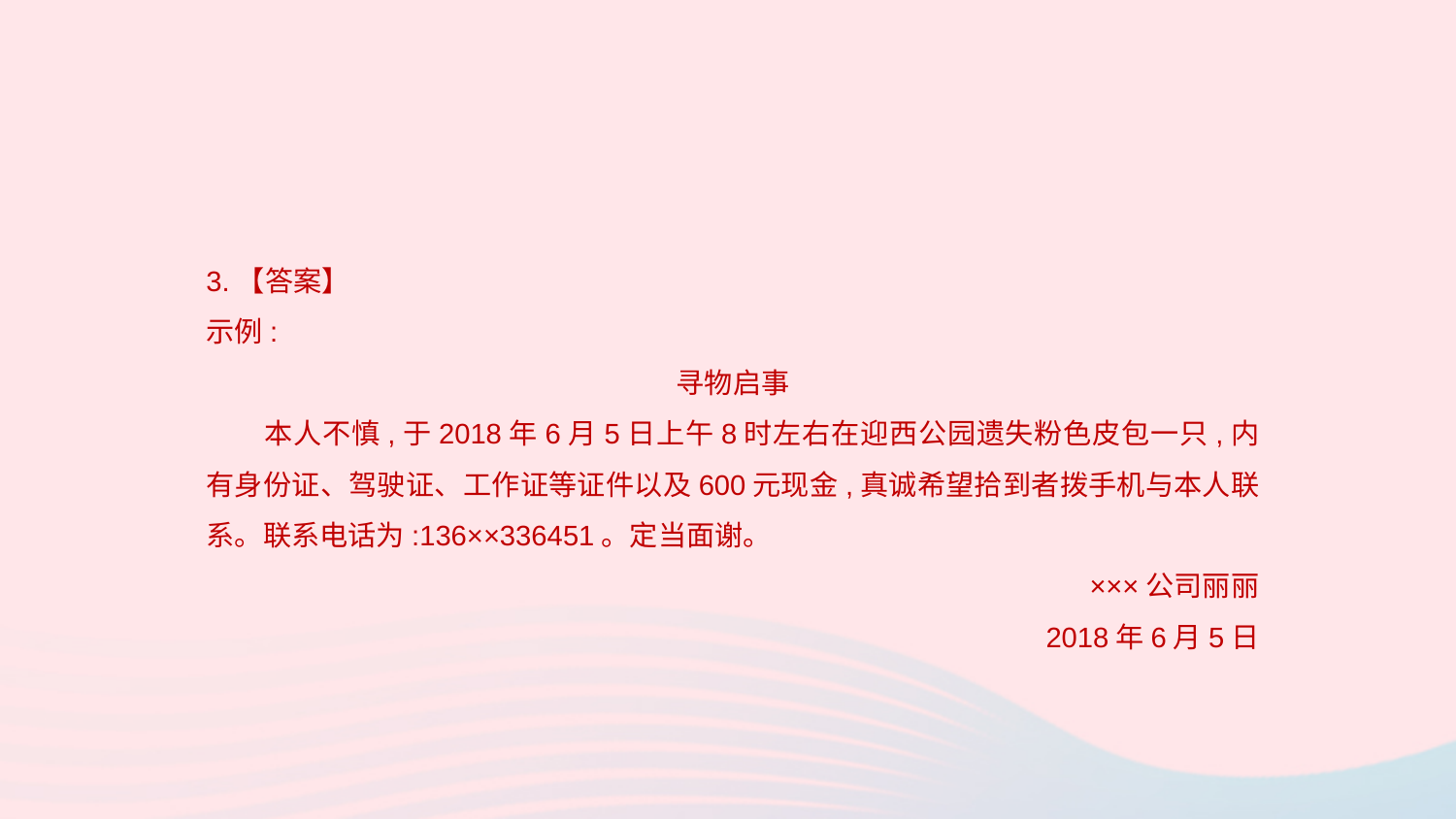

3.【答案】
示例:
寻物启事
　　本人不慎,于2018年6月5日上午8时左右在迎西公园遗失粉色皮包一只,内有身份证、驾驶证、工作证等证件以及600元现金,真诚希望拾到者拨手机与本人联系。联系电话为:136××336451。定当面谢。
×××公司丽丽
2018年6月5日